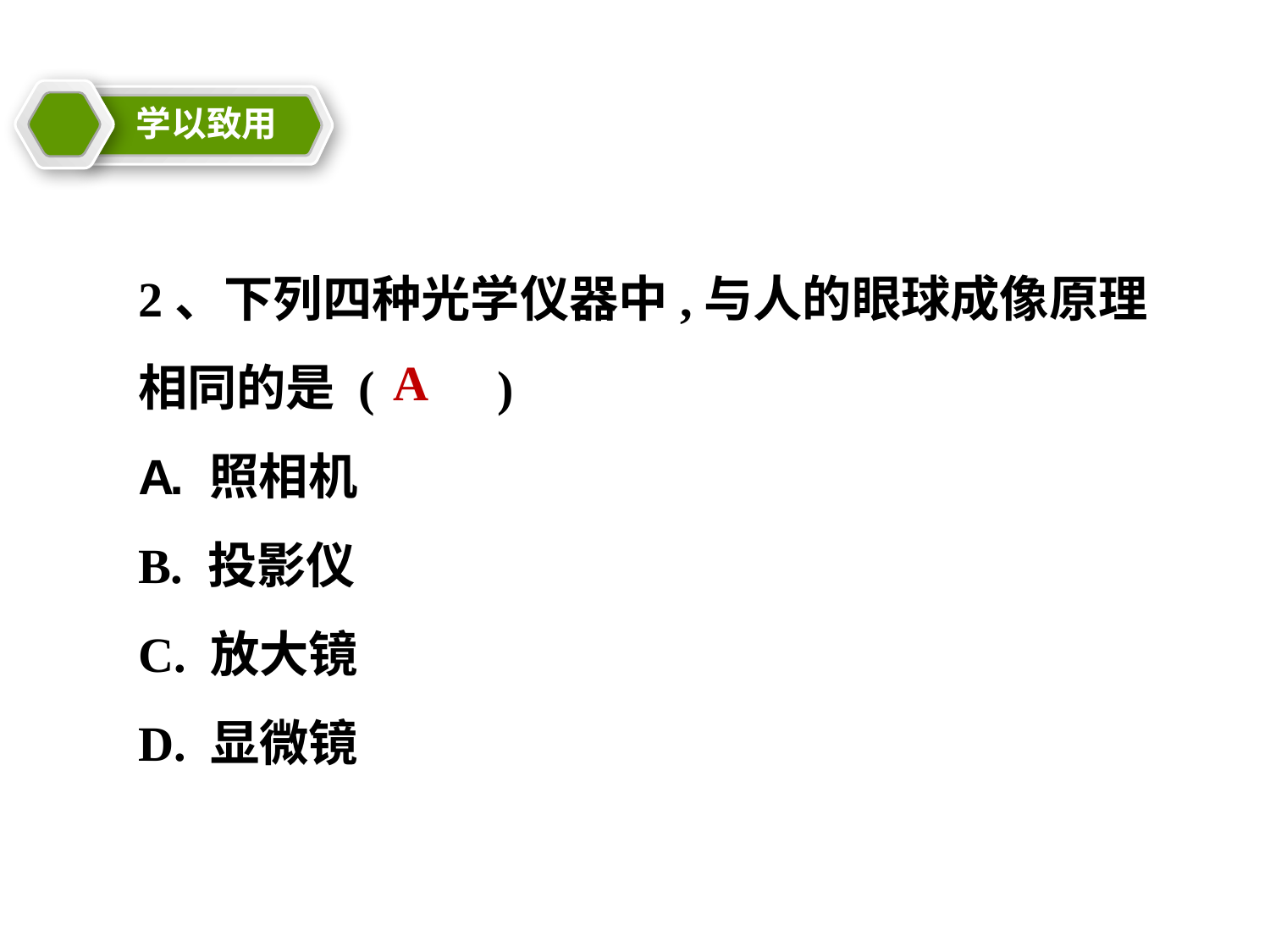

学以致用
教学目标
2、下列四种光学仪器中,与人的眼球成像原理相同的是 (　　)
照相机
B. 投影仪
C. 放大镜
D. 显微镜
A
21cnjy.com
21cnjy.com
21世纪教育网